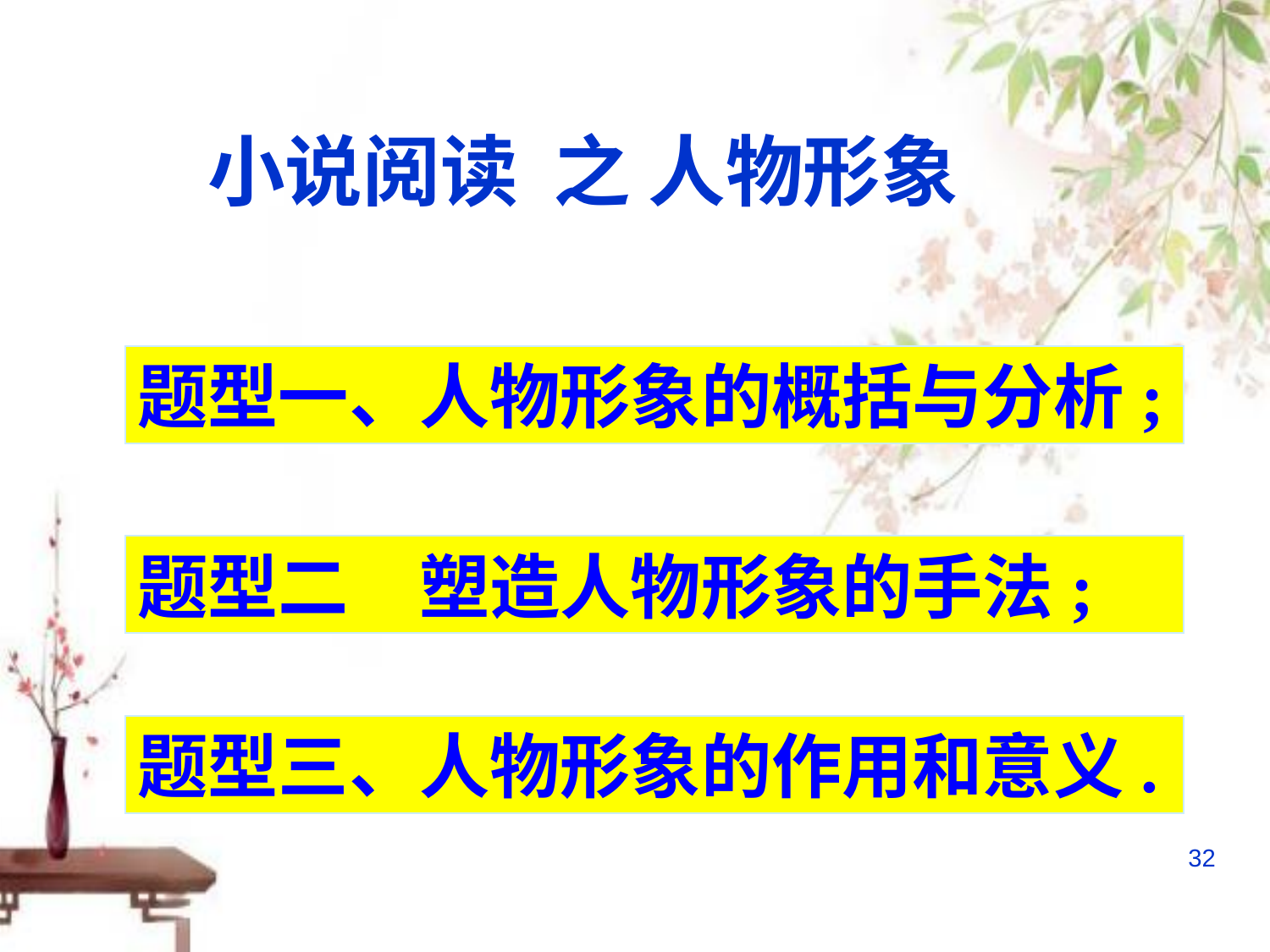

小说阅读  之 人物形象
题型一、人物形象的概括与分析;
题型二　塑造人物形象的手法;
题型三、人物形象的作用和意义.
32